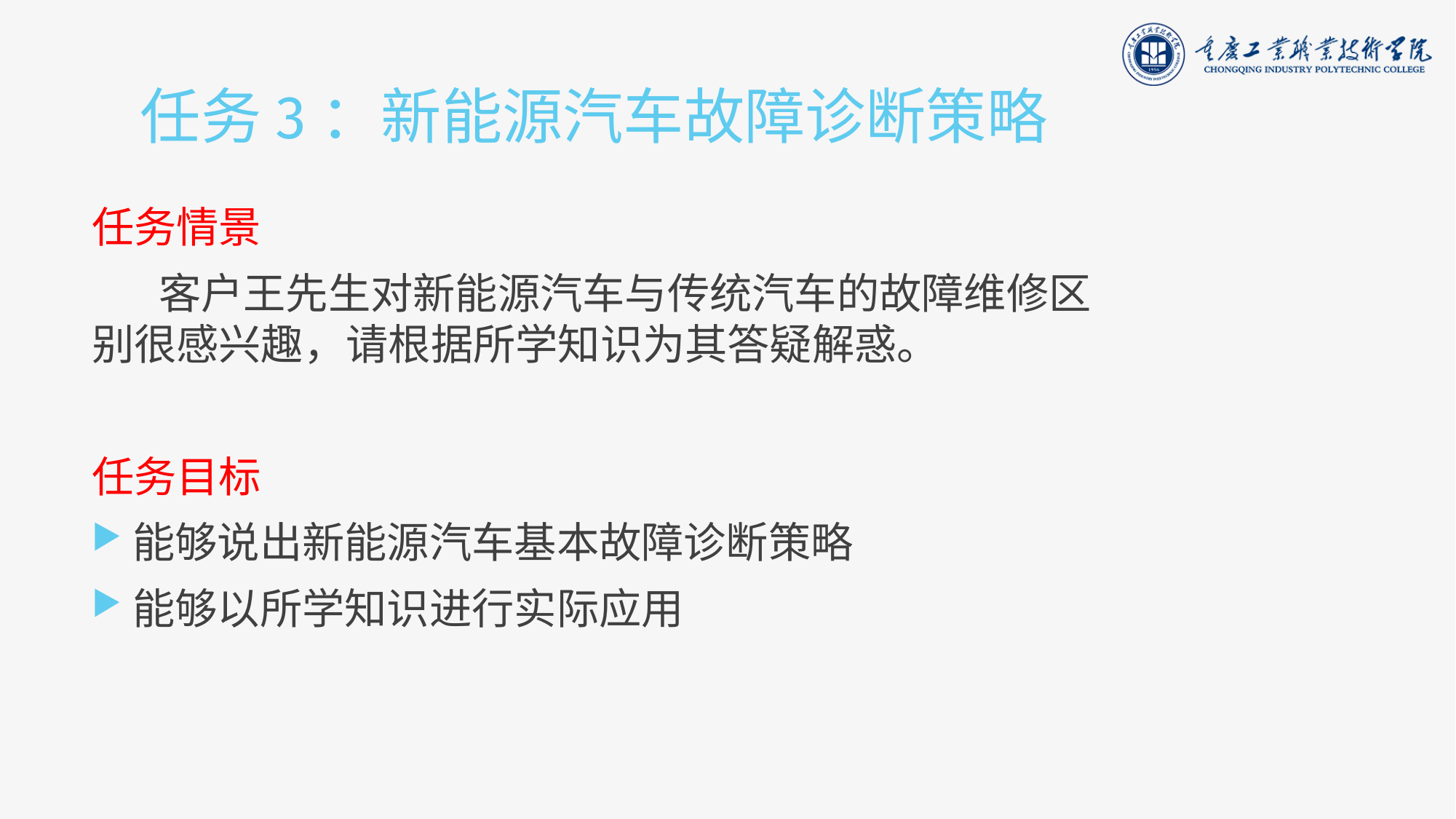

# 任务3：新能源汽车故障诊断策略
任务情景
      客户王先生对新能源汽车与传统汽车的故障维修区别很感兴趣，请根据所学知识为其答疑解惑。

任务目标
能够说出新能源汽车基本故障诊断策略
能够以所学知识进行实际应用